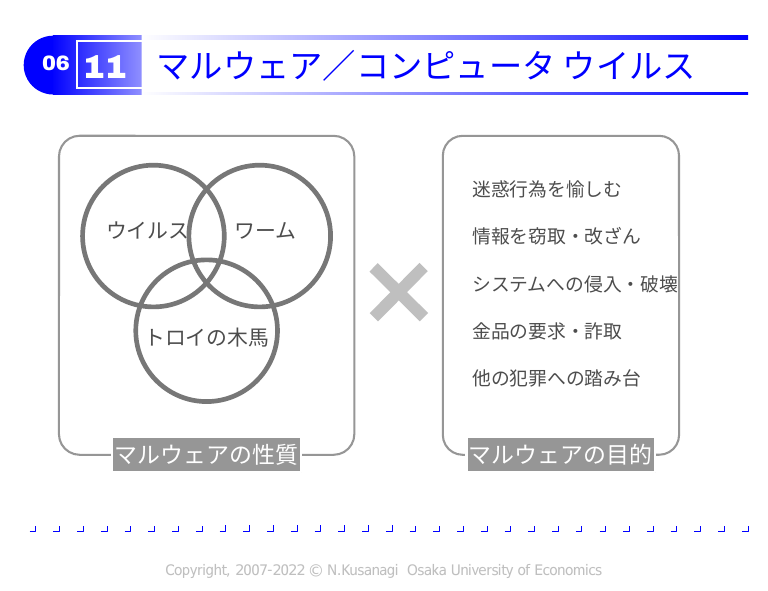

# 11  マルウェア／コンピュータ ウイルス

ウイルス
ワーム

トロイの木馬

迷惑行為を愉しむ
情報を窃取・改ざん
システムへの侵入・破壊
金品の要求・詐取
他の犯罪への踏み台

マルウェアの性質
マルウェアの目的